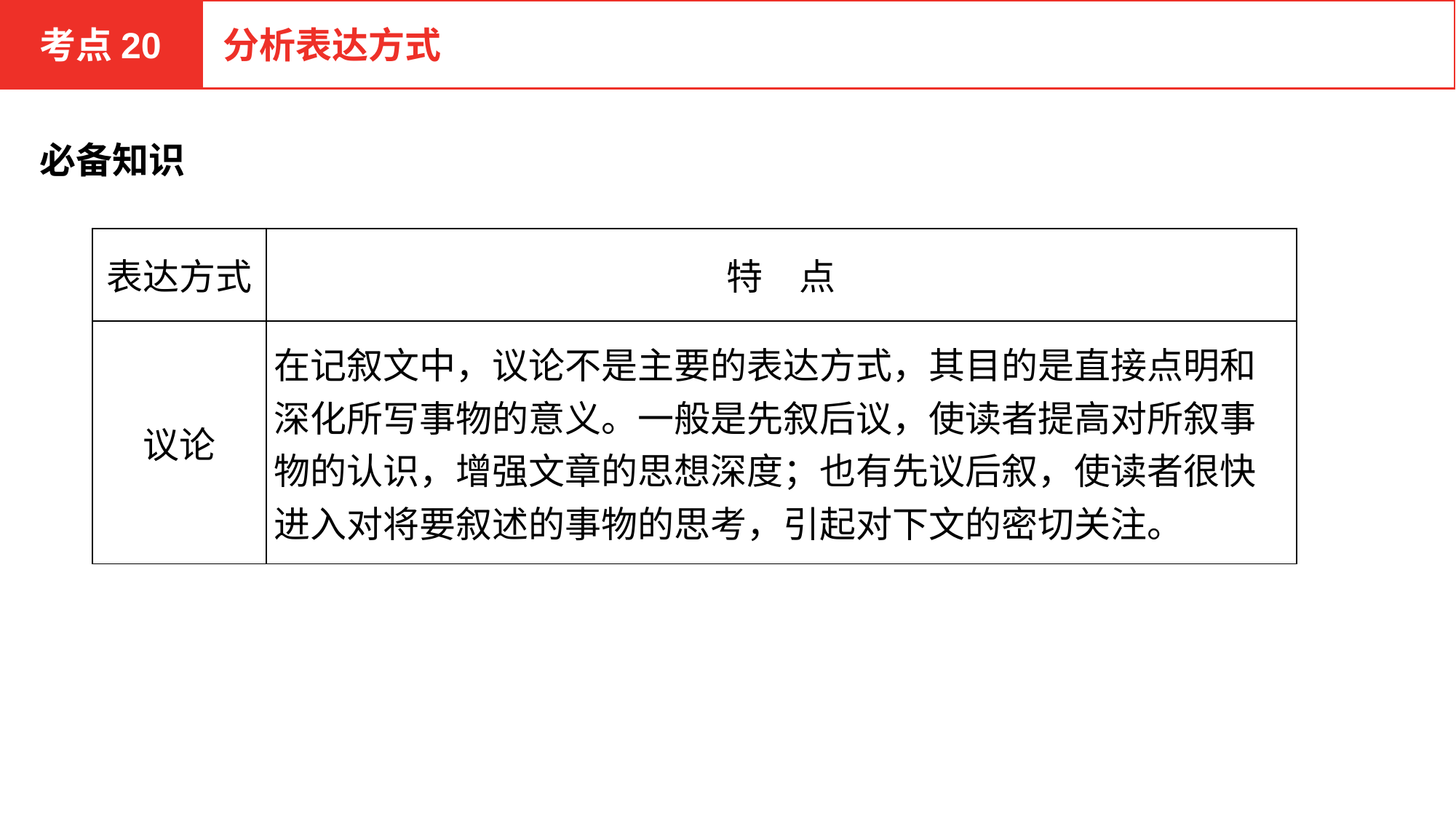

考点20
分析表达方式
必备知识
| 表达方式 | 特　点 |
| --- | --- |
| 议论 | 在记叙文中，议论不是主要的表达方式，其目的是直接点明和深化所写事物的意义。一般是先叙后议，使读者提高对所叙事物的认识，增强文章的思想深度；也有先议后叙，使读者很快进入对将要叙述的事物的思考，引起对下文的密切关注。 |